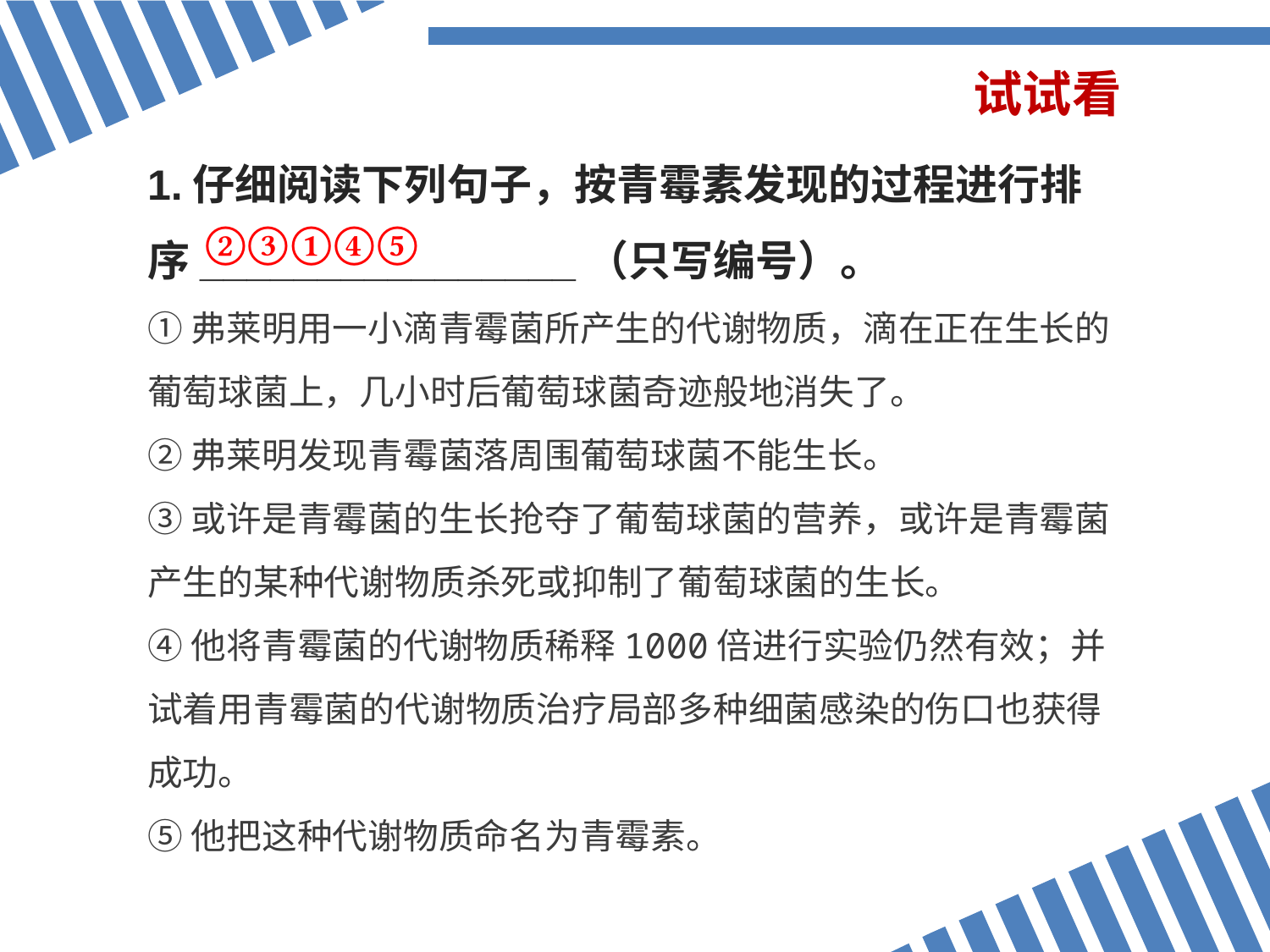

试试看
1.仔细阅读下列句子，按青霉素发现的过程进行排序________________（只写编号）。
①弗莱明用一小滴青霉菌所产生的代谢物质，滴在正在生长的葡萄球菌上，几小时后葡萄球菌奇迹般地消失了。
②弗莱明发现青霉菌落周围葡萄球菌不能生长。
③或许是青霉菌的生长抢夺了葡萄球菌的营养，或许是青霉菌产生的某种代谢物质杀死或抑制了葡萄球菌的生长。
④他将青霉菌的代谢物质稀释1000倍进行实验仍然有效；并试着用青霉菌的代谢物质治疗局部多种细菌感染的伤口也获得成功。
⑤他把这种代谢物质命名为青霉素。
②③①④⑤